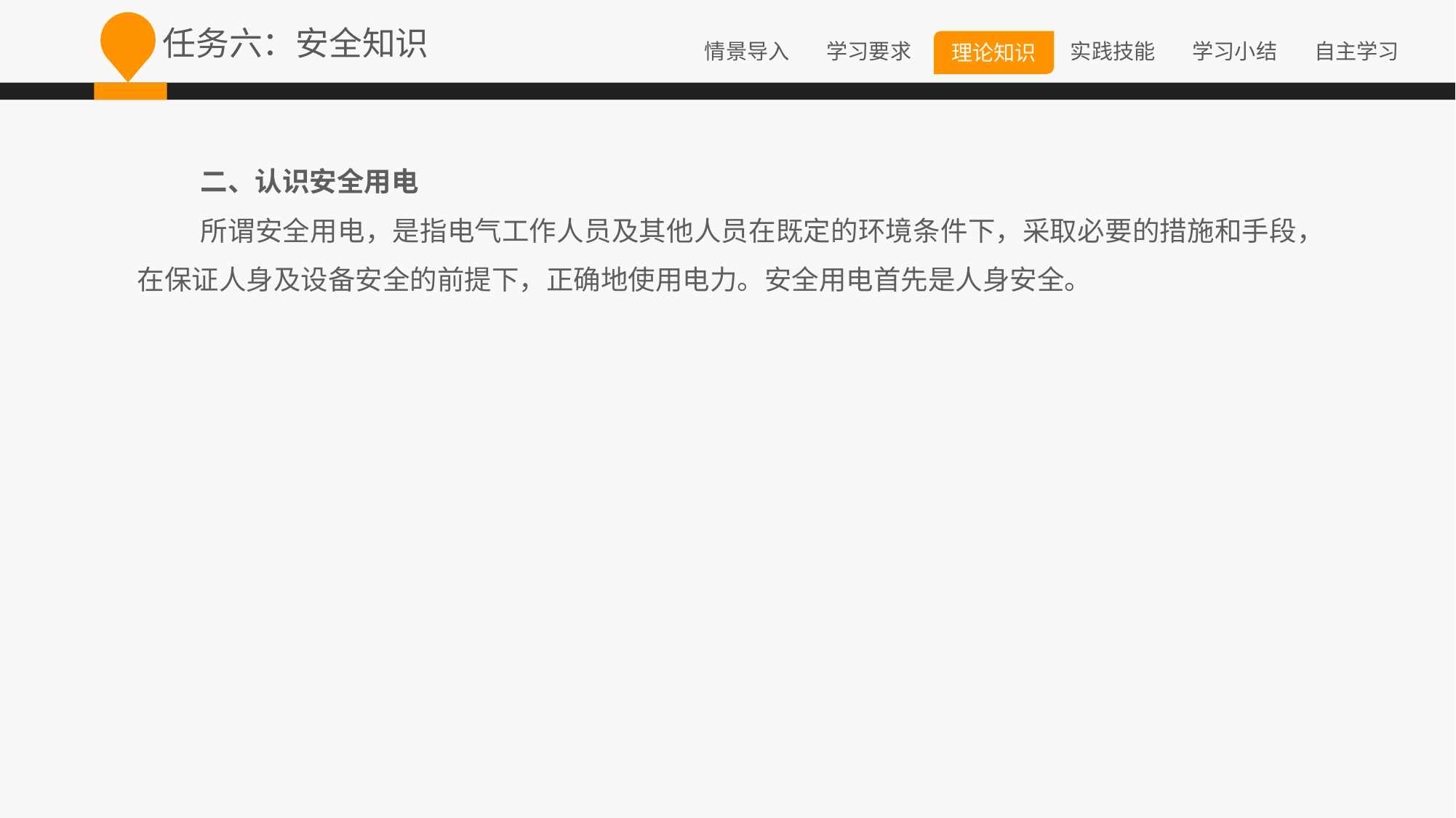

任务六：安全知识
二、认识安全用电
所谓安全用电，是指电气工作人员及其他人员在既定的环境条件下，采取必要的措施和手段，在保证人身及设备安全的前提下，正确地使用电力。安全用电首先是人身安全。